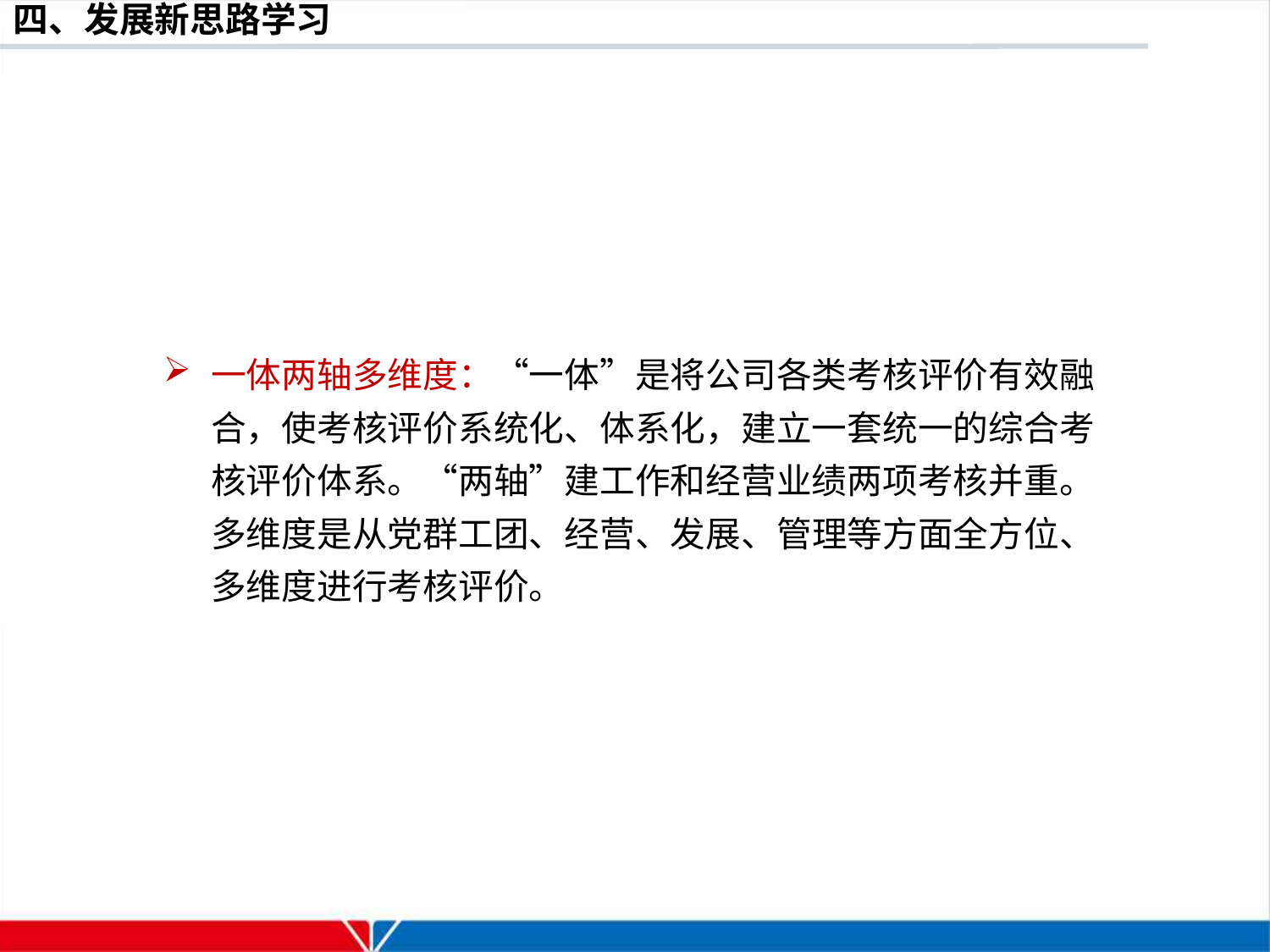

一体两轴多维度：“一体”是将公司各类考核评价有效融合，使考核评价系统化、体系化，建立一套统一的综合考核评价体系。“两轴”建工作和经营业绩两项考核并重。多维度是从党群工团、经营、发展、管理等方面全方位、 多维度进行考核评价。